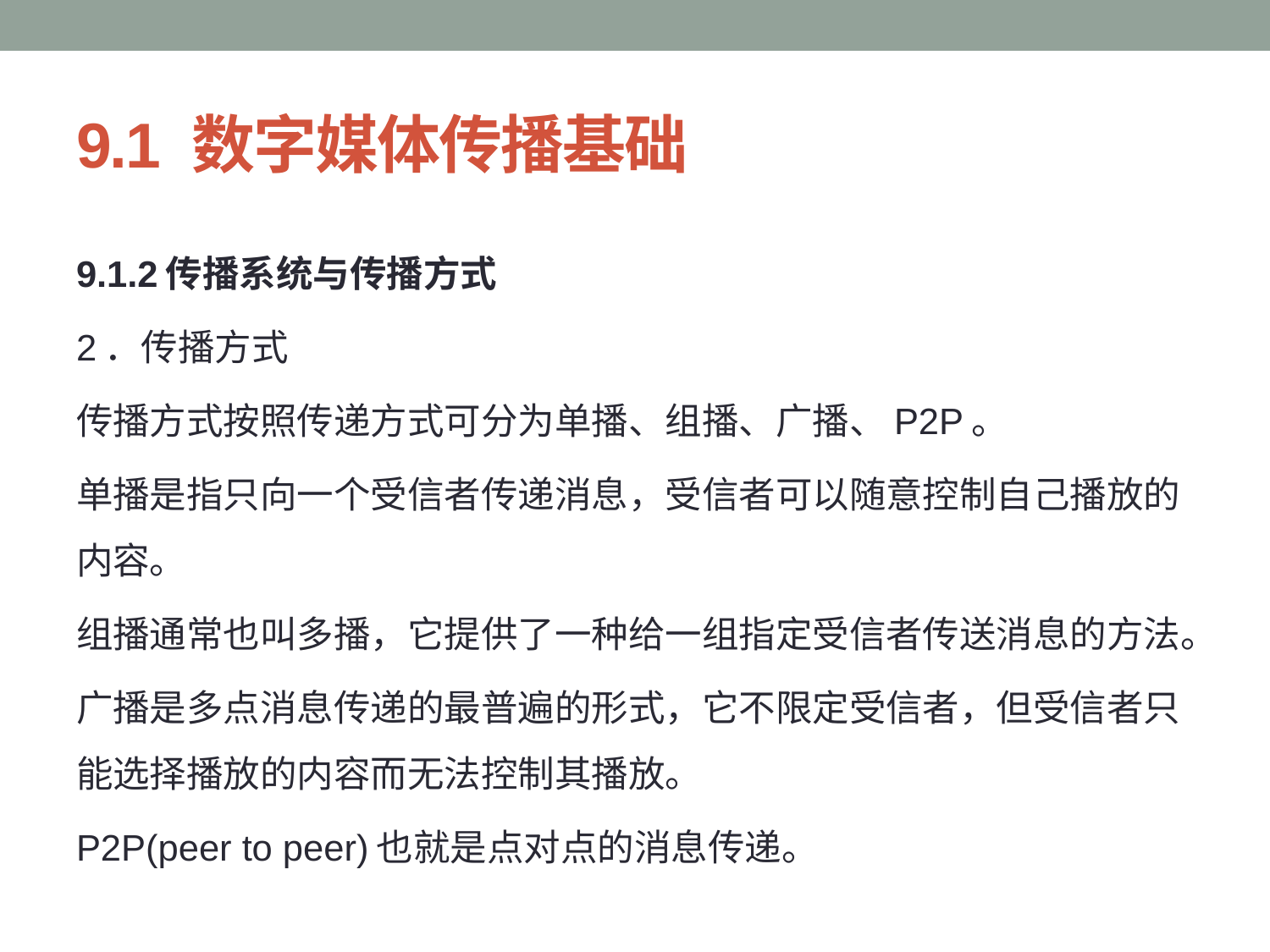

# 9.1 数字媒体传播基础
9.1.2传播系统与传播方式
2．传播方式
传播方式按照传递方式可分为单播、组播、广播、P2P。
单播是指只向一个受信者传递消息，受信者可以随意控制自己播放的内容。
组播通常也叫多播，它提供了一种给一组指定受信者传送消息的方法。
广播是多点消息传递的最普遍的形式，它不限定受信者，但受信者只能选择播放的内容而无法控制其播放。
P2P(peer to peer)也就是点对点的消息传递。